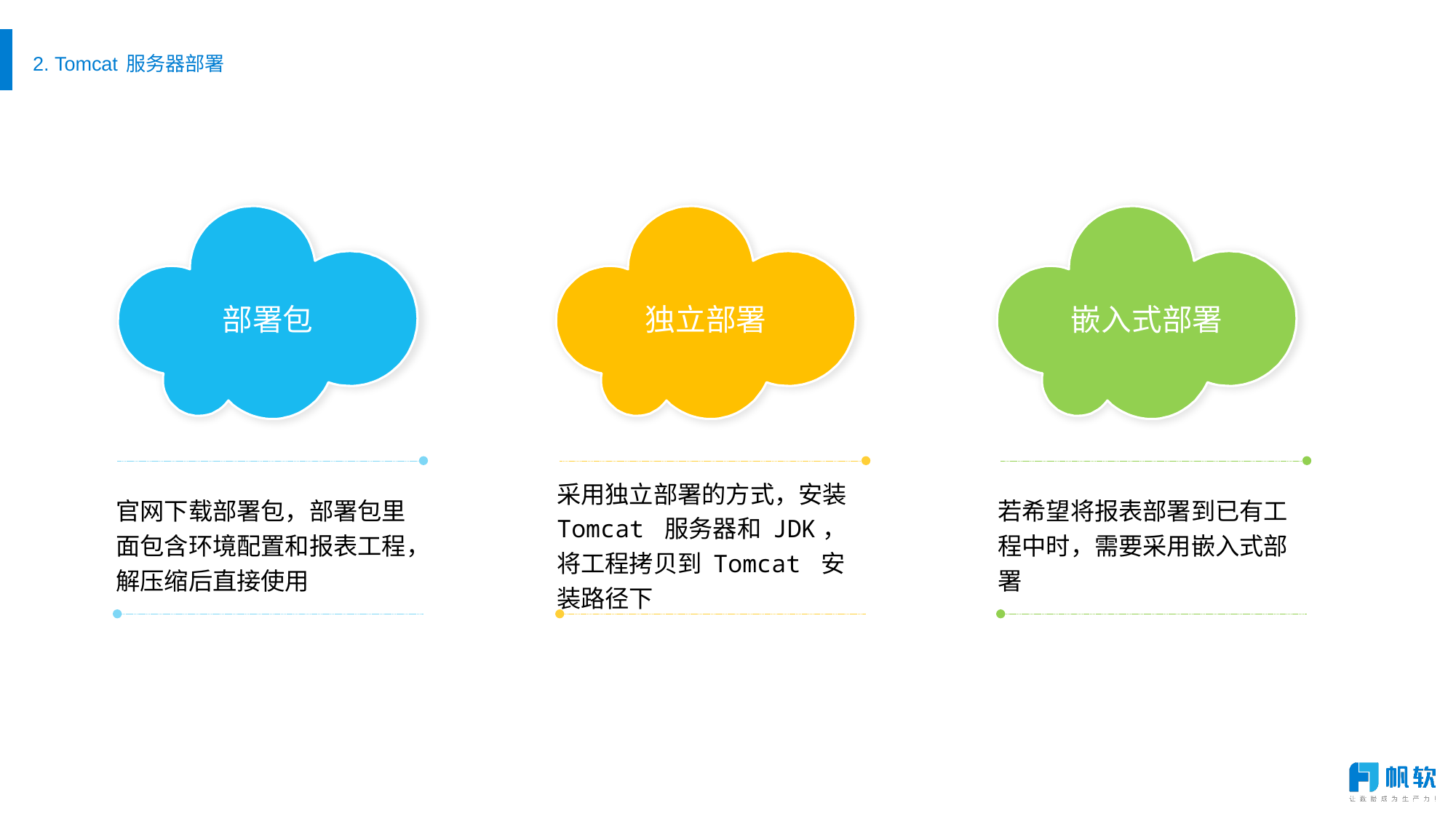

# 2. Tomcat 服务器部署
部署包
嵌入式部署
独立部署
官网下载部署包，部署包里面包含环境配置和报表工程，解压缩后直接使用
若希望将报表部署到已有工程中时，需要采用嵌入式部署
采用独立部署的方式，安装Tomcat 服务器和 JDK，将工程拷贝到 Tomcat 安装路径下